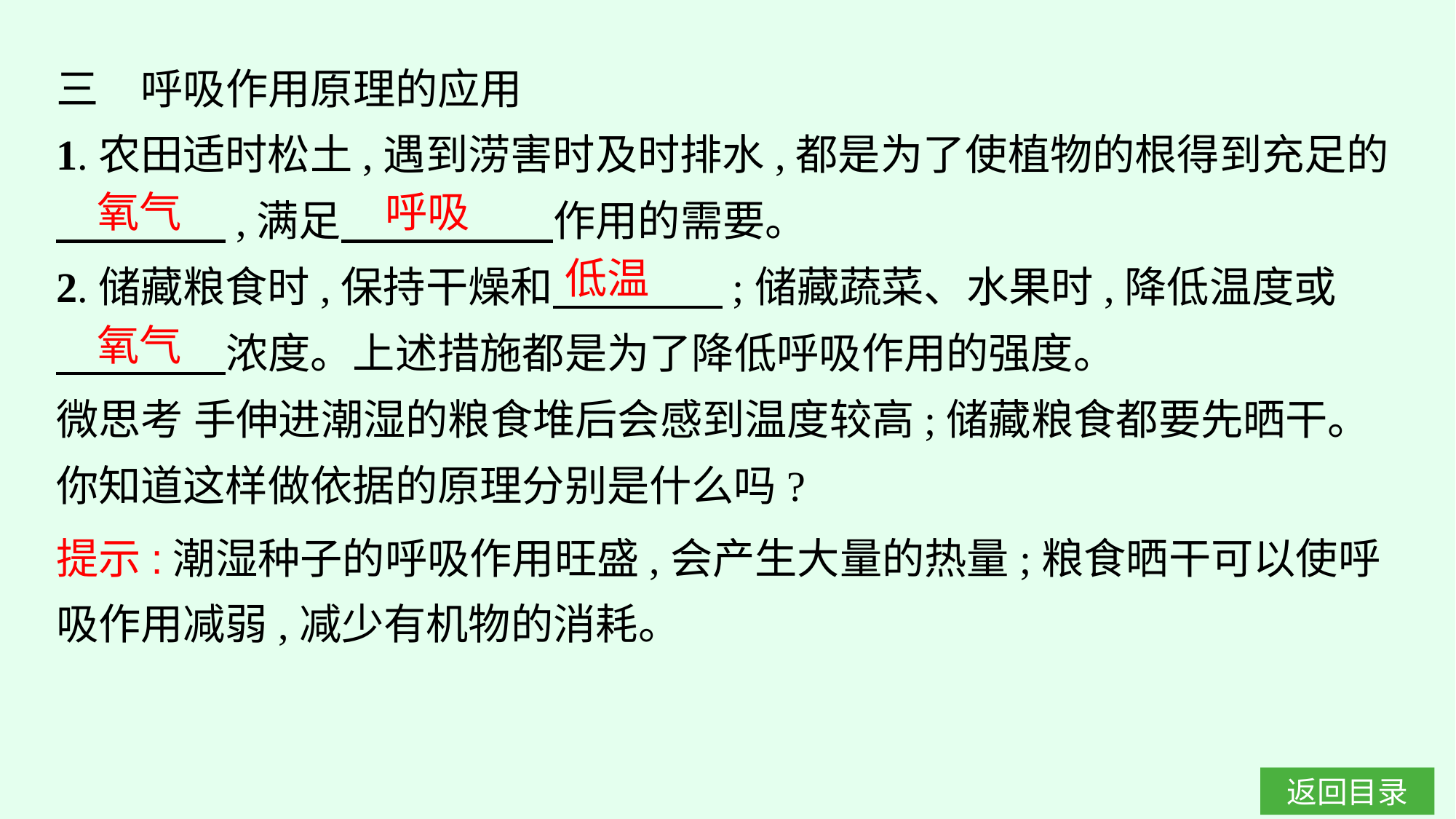

三　呼吸作用原理的应用
1.农田适时松土,遇到涝害时及时排水,都是为了使植物的根得到充足的
　　　　,满足　　　　　作用的需要。
2.储藏粮食时,保持干燥和　　　　;储藏蔬菜、水果时,降低温度或
　　　　浓度。上述措施都是为了降低呼吸作用的强度。
微思考 手伸进潮湿的粮食堆后会感到温度较高;储藏粮食都要先晒干。你知道这样做依据的原理分别是什么吗?
氧气
呼吸
低温
氧气
提示:潮湿种子的呼吸作用旺盛,会产生大量的热量;粮食晒干可以使呼吸作用减弱,减少有机物的消耗。